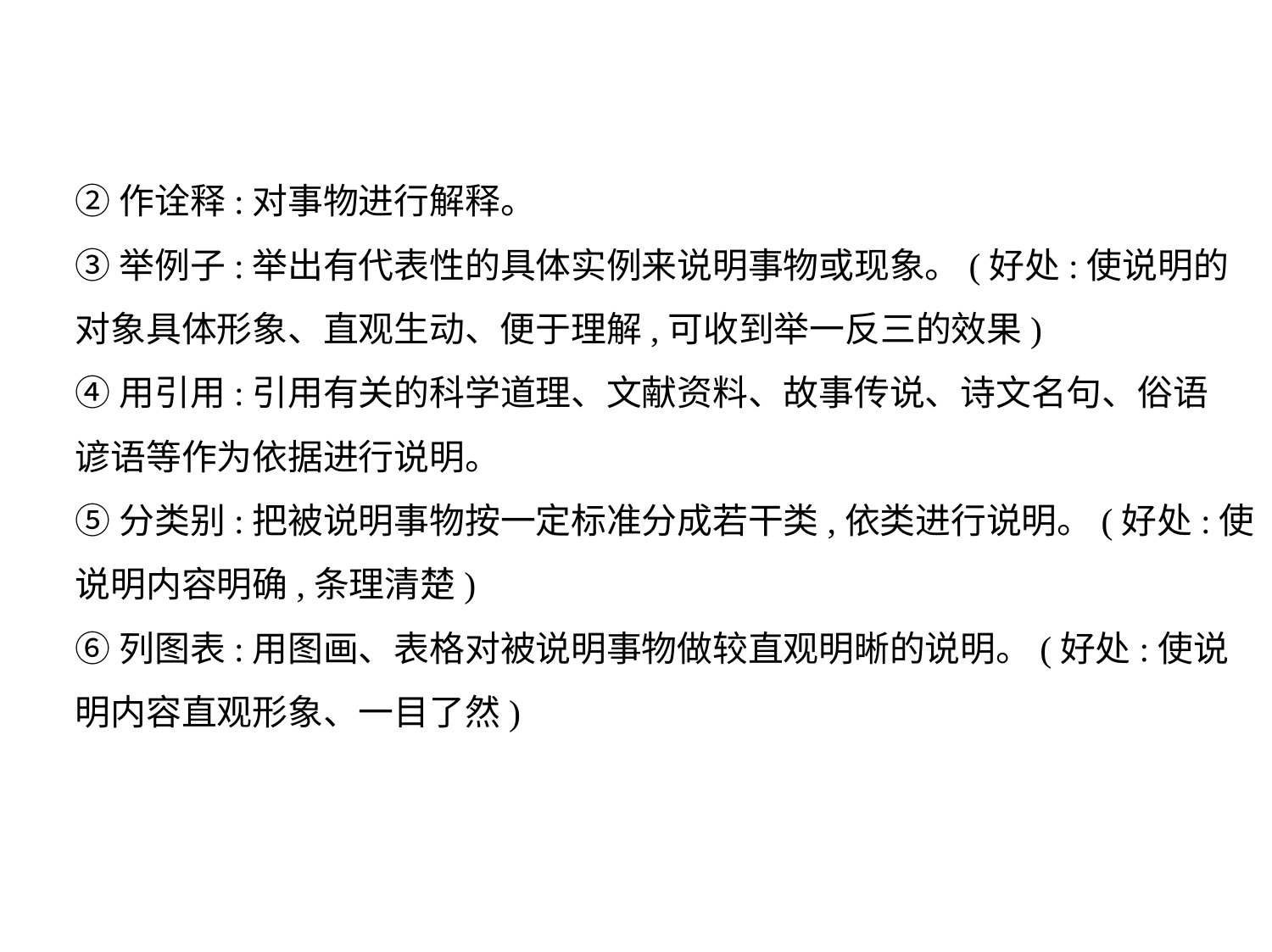

②作诠释:对事物进行解释。
③举例子:举出有代表性的具体实例来说明事物或现象。(好处:使说明的
对象具体形象、直观生动、便于理解,可收到举一反三的效果)
④用引用:引用有关的科学道理、文献资料、故事传说、诗文名句、俗语
谚语等作为依据进行说明。
⑤分类别:把被说明事物按一定标准分成若干类,依类进行说明。(好处:使
说明内容明确,条理清楚)
⑥列图表:用图画、表格对被说明事物做较直观明晰的说明。(好处:使说
明内容直观形象、一目了然)